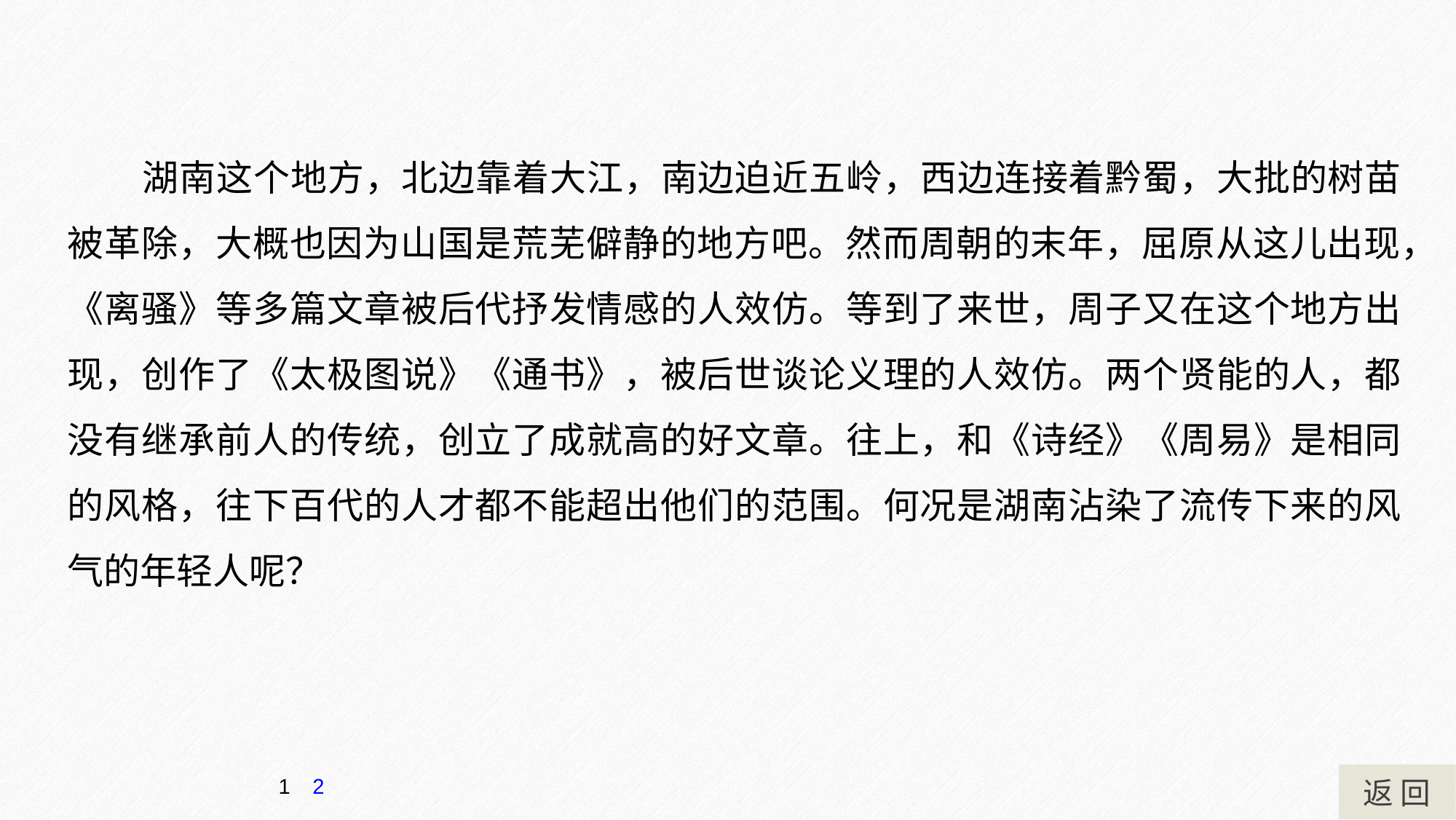

湖南这个地方，北边靠着大江，南边迫近五岭，西边连接着黔蜀，大批的树苗被革除，大概也因为山国是荒芜僻静的地方吧。然而周朝的末年，屈原从这儿出现，《离骚》等多篇文章被后代抒发情感的人效仿。等到了来世，周子又在这个地方出现，创作了《太极图说》《通书》，被后世谈论义理的人效仿。两个贤能的人，都没有继承前人的传统，创立了成就高的好文章。往上，和《诗经》《周易》是相同的风格，往下百代的人才都不能超出他们的范围。何况是湖南沾染了流传下来的风气的年轻人呢？
返 回
1
2